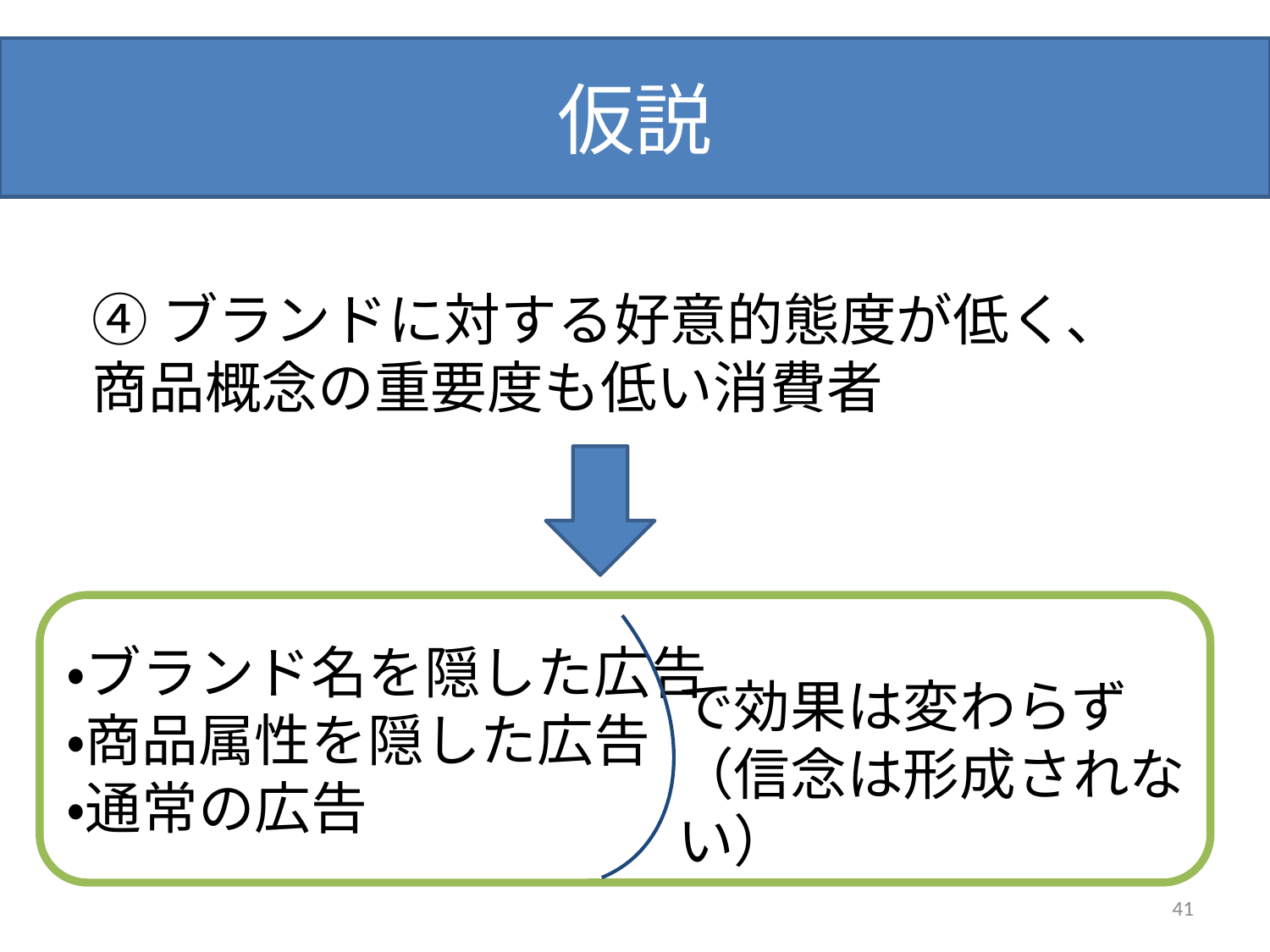

# 仮説
④ブランドに対する好意的態度が低く、
商品概念の重要度も低い消費者

・ブランド名を隠した広告
・商品属性を隠した広告
・通常の広告
で効果は変わらず
（信念は形成されない）

41